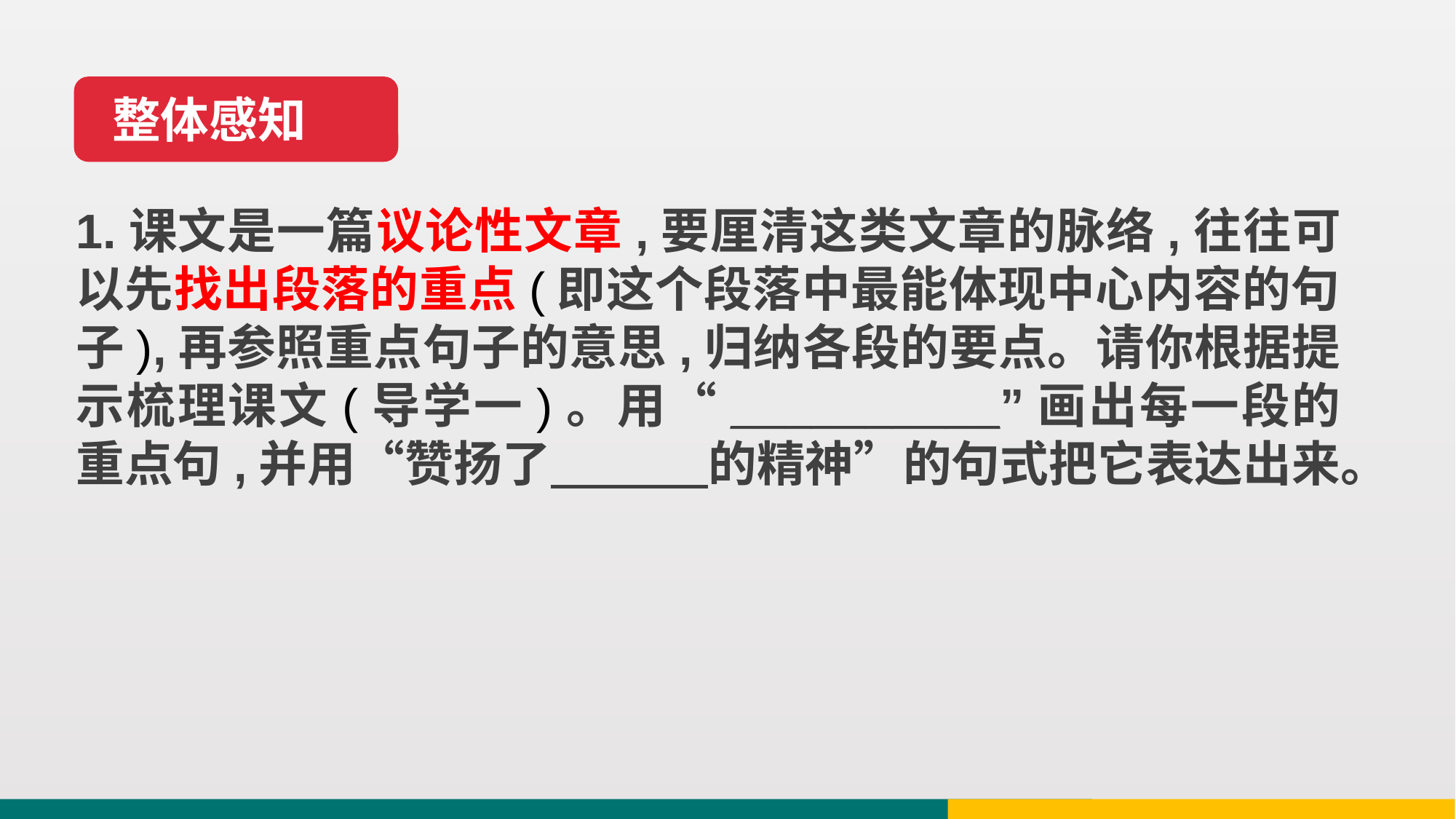

整体感知
1.课文是一篇议论性文章,要厘清这类文章的脉络,往往可以先找出段落的重点(即这个段落中最能体现中心内容的句子),再参照重点句子的意思,归纳各段的要点。请你根据提示梳理课文(导学一)。用“__________”画出每一段的重点句,并用“赞扬了              的精神”的句式把它表达出来。